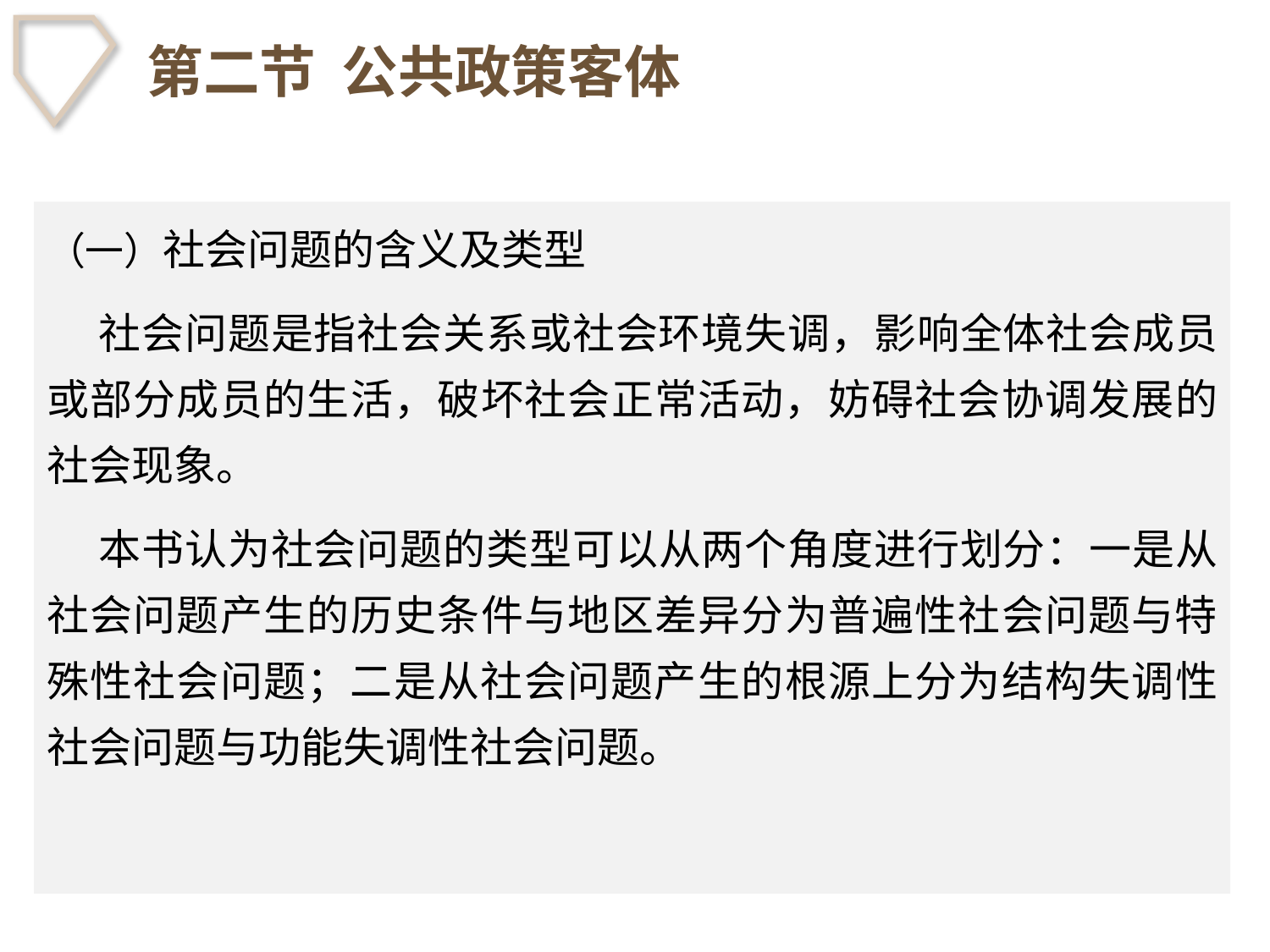

# 第二节  公共政策客体
（一）社会问题的含义及类型
    社会问题是指社会关系或社会环境失调，影响全体社会成员或部分成员的生活，破坏社会正常活动，妨碍社会协调发展的社会现象。
    本书认为社会问题的类型可以从两个角度进行划分：一是从社会问题产生的历史条件与地区差异分为普遍性社会问题与特殊性社会问题；二是从社会问题产生的根源上分为结构失调性社会问题与功能失调性社会问题。